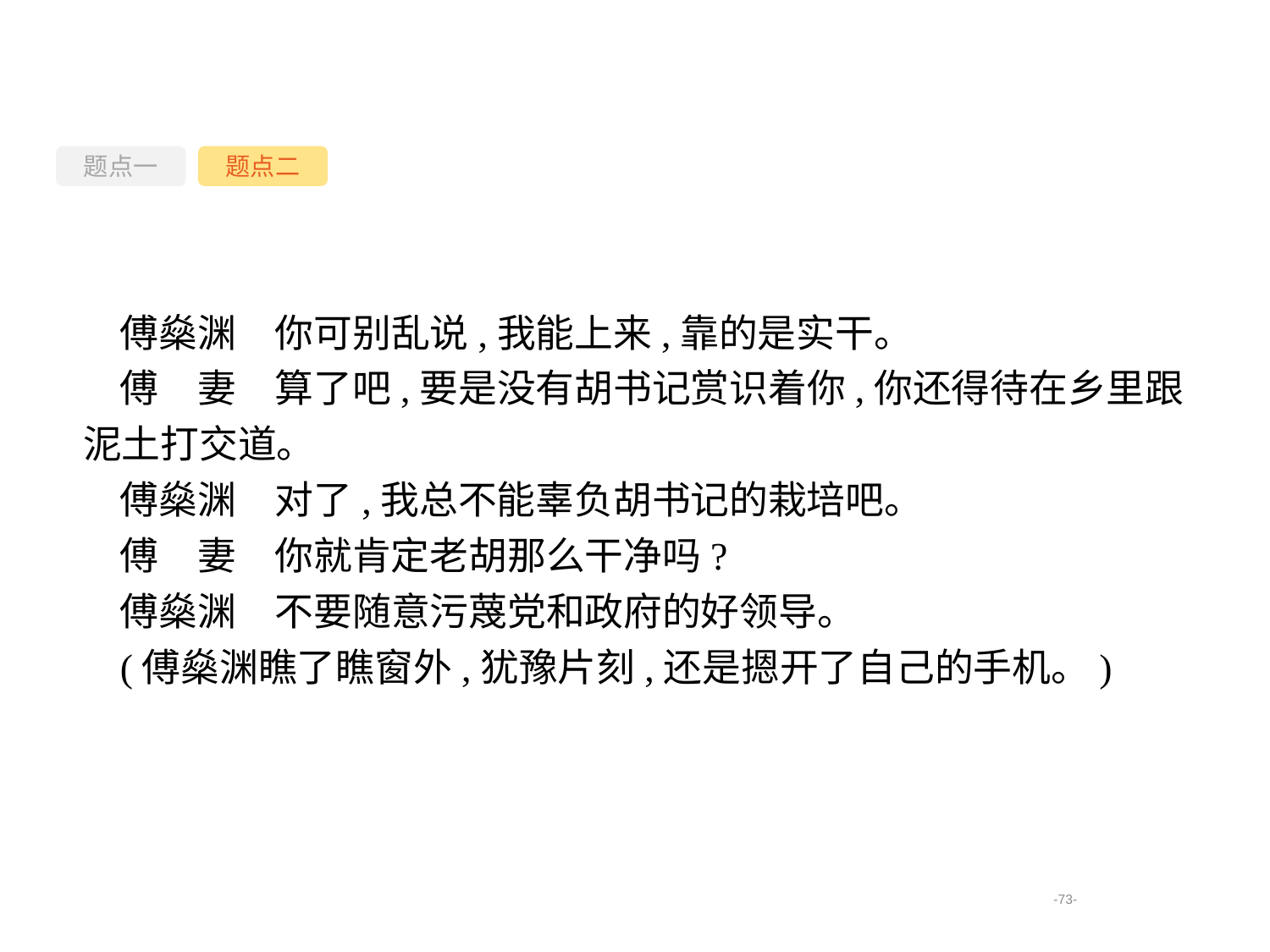

题点一
题点二
傅燊渊　你可别乱说,我能上来,靠的是实干。
傅　妻　算了吧,要是没有胡书记赏识着你,你还得待在乡里跟泥土打交道。
傅燊渊　对了,我总不能辜负胡书记的栽培吧。
傅　妻　你就肯定老胡那么干净吗?
傅燊渊　不要随意污蔑党和政府的好领导。
(傅燊渊瞧了瞧窗外,犹豫片刻,还是摁开了自己的手机。)
-73-